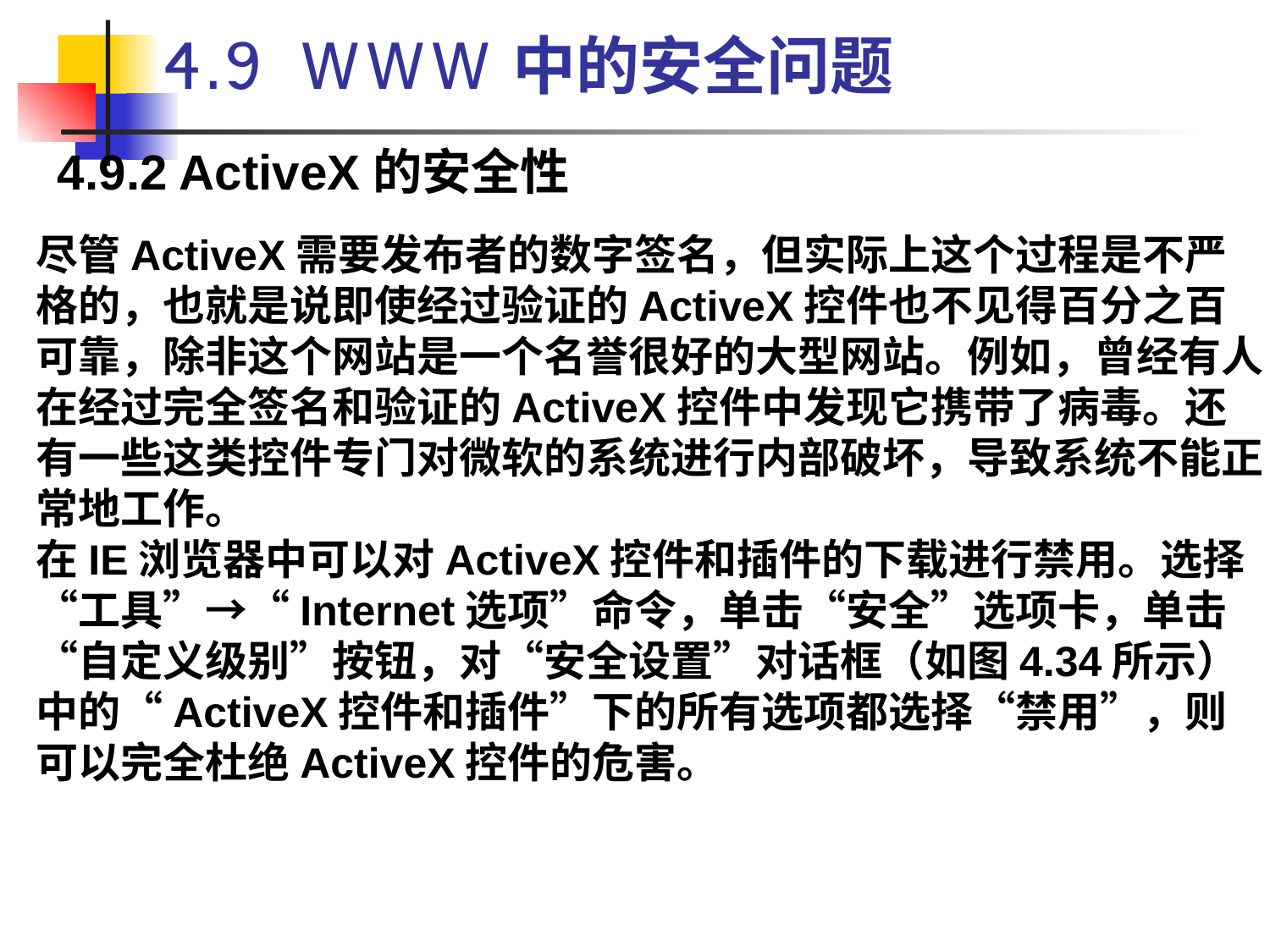

4.9  WWW中的安全问题
4.9.2 ActiveX的安全性
尽管ActiveX需要发布者的数字签名，但实际上这个过程是不严格的，也就是说即使经过验证的ActiveX控件也不见得百分之百可靠，除非这个网站是一个名誉很好的大型网站。例如，曾经有人在经过完全签名和验证的ActiveX控件中发现它携带了病毒。还有一些这类控件专门对微软的系统进行内部破坏，导致系统不能正常地工作。
在IE浏览器中可以对ActiveX控件和插件的下载进行禁用。选择“工具”→“Internet选项”命令，单击“安全”选项卡，单击“自定义级别”按钮，对“安全设置”对话框（如图4.34所示）中的“ActiveX控件和插件”下的所有选项都选择“禁用”，则可以完全杜绝ActiveX控件的危害。